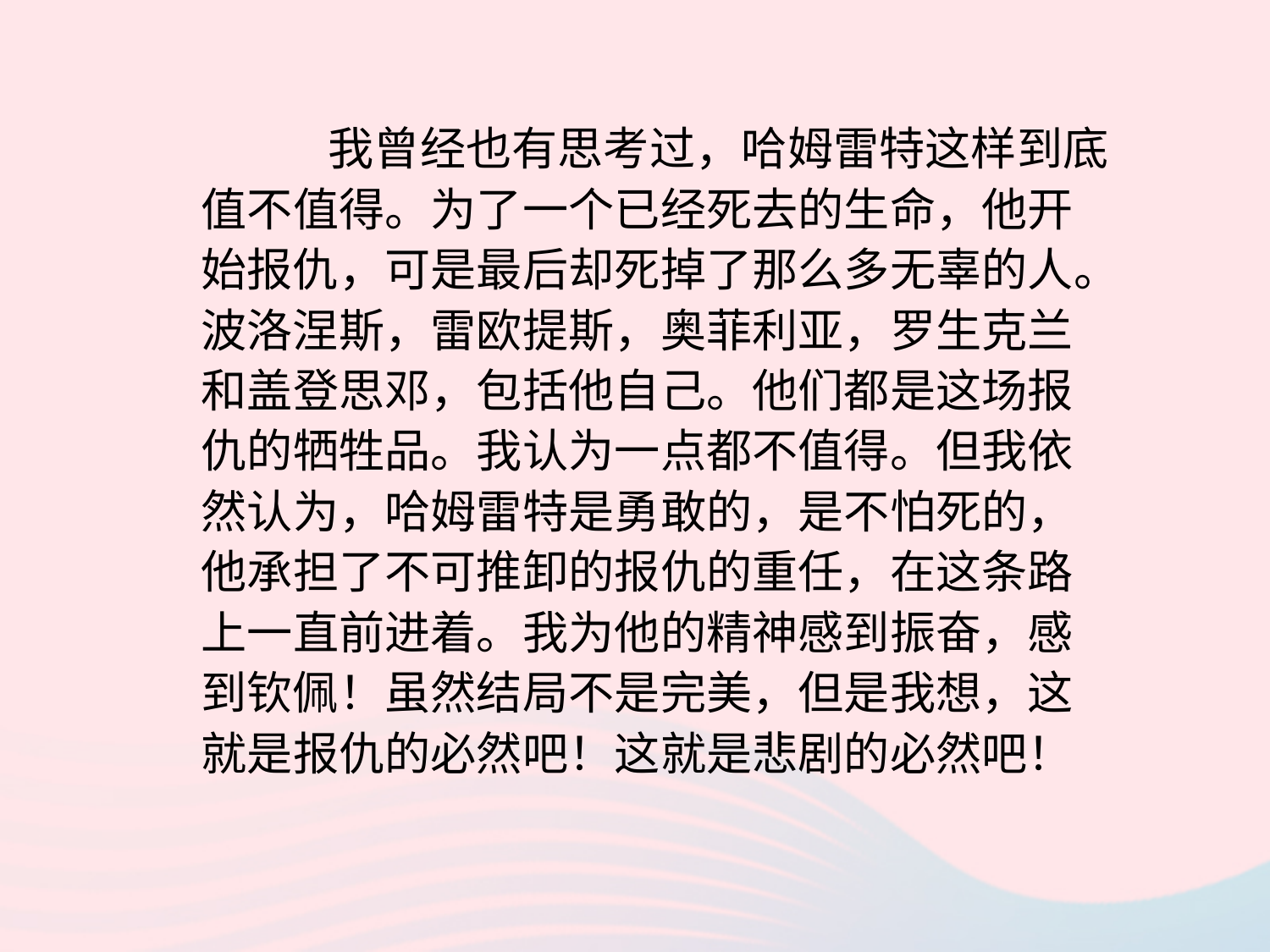

我曾经也有思考过，哈姆雷特这样到底值不值得。为了一个已经死去的生命，他开始报仇，可是最后却死掉了那么多无辜的人。波洛涅斯，雷欧提斯，奥菲利亚，罗生克兰和盖登思邓，包括他自己。他们都是这场报仇的牺牲品。我认为一点都不值得。但我依然认为，哈姆雷特是勇敢的，是不怕死的，他承担了不可推卸的报仇的重任，在这条路上一直前进着。我为他的精神感到振奋，感到钦佩！虽然结局不是完美，但是我想，这就是报仇的必然吧！这就是悲剧的必然吧！